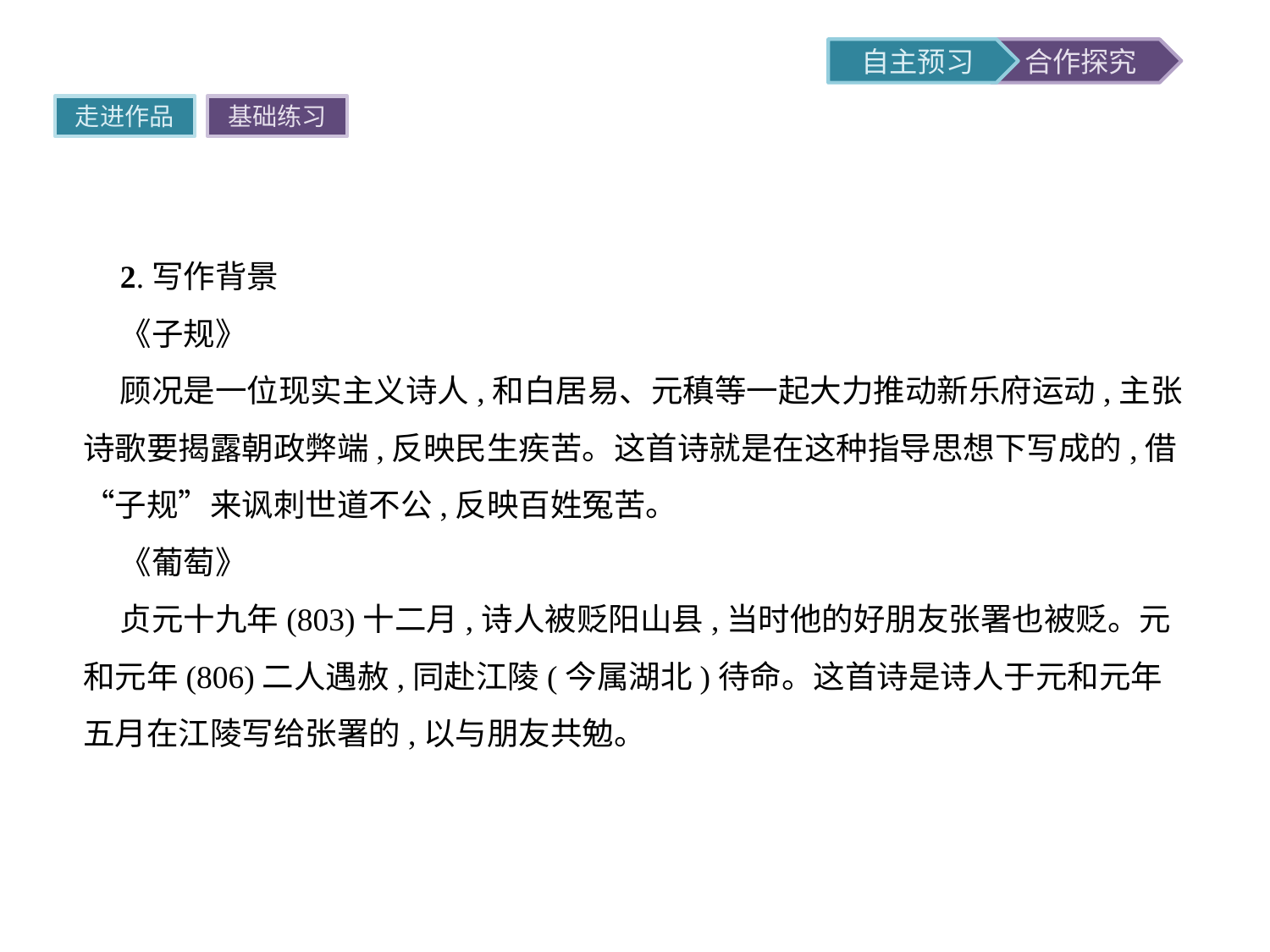

走进作品
基础练习
2.写作背景
《子规》
顾况是一位现实主义诗人,和白居易、元稹等一起大力推动新乐府运动,主张诗歌要揭露朝政弊端,反映民生疾苦。这首诗就是在这种指导思想下写成的,借“子规”来讽刺世道不公,反映百姓冤苦。
《葡萄》
贞元十九年(803)十二月,诗人被贬阳山县,当时他的好朋友张署也被贬。元和元年(806)二人遇赦,同赴江陵(今属湖北)待命。这首诗是诗人于元和元年五月在江陵写给张署的,以与朋友共勉。